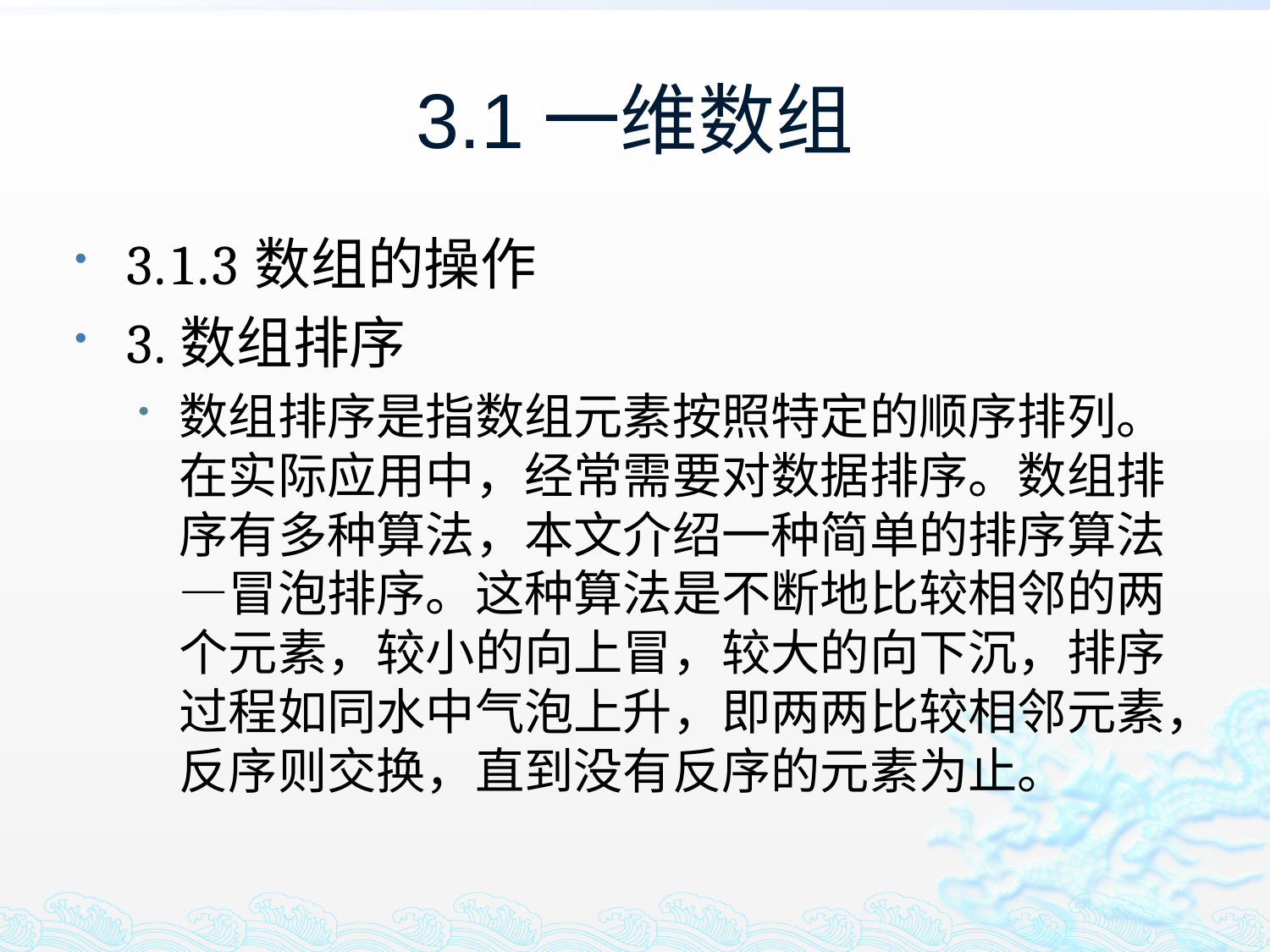

# 3.1一维数组
3.1.3数组的操作
3.数组排序
数组排序是指数组元素按照特定的顺序排列。在实际应用中，经常需要对数据排序。数组排序有多种算法，本文介绍一种简单的排序算法—冒泡排序。这种算法是不断地比较相邻的两个元素，较小的向上冒，较大的向下沉，排序过程如同水中气泡上升，即两两比较相邻元素，反序则交换，直到没有反序的元素为止。